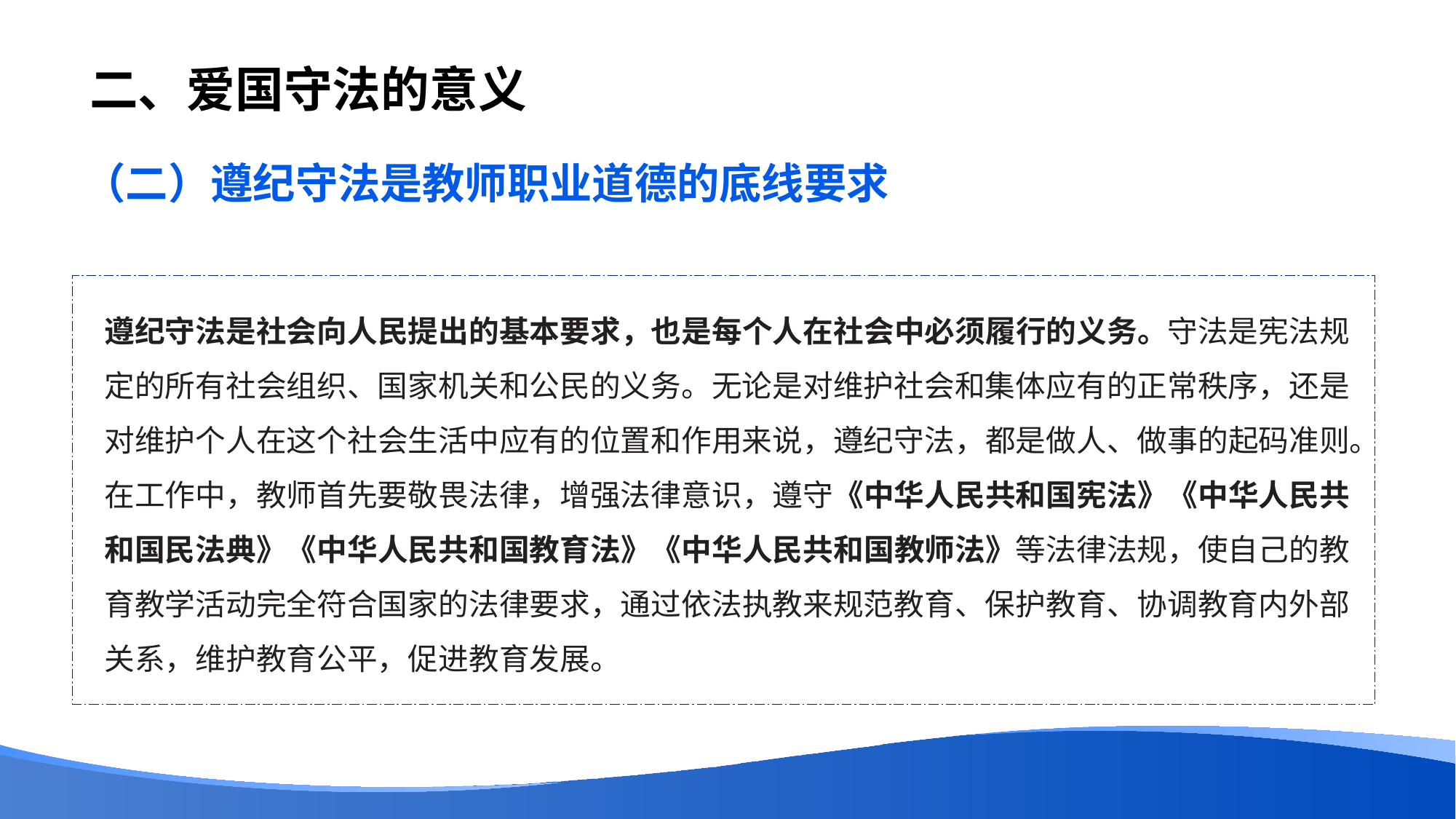

# 二、爱国守法的意义
（二）遵纪守法是教师职业道德的底线要求

遵纪守法是社会向人民提出的基本要求，也是每个人在社会中必须履行的义务。守法是宪法规定的所有社会组织、国家机关和公民的义务。无论是对维护社会和集体应有的正常秩序，还是对维护个人在这个社会生活中应有的位置和作用来说，遵纪守法，都是做人、做事的起码准则。
在工作中，教师首先要敬畏法律，增强法律意识，遵守《中华人民共和国宪法》《中华人民共和国民法典》《中华人民共和国教育法》《中华人民共和国教师法》等法律法规，使自己的教育教学活动完全符合国家的法律要求，通过依法执教来规范教育、保护教育、协调教育内外部关系，维护教育公平，促进教育发展。